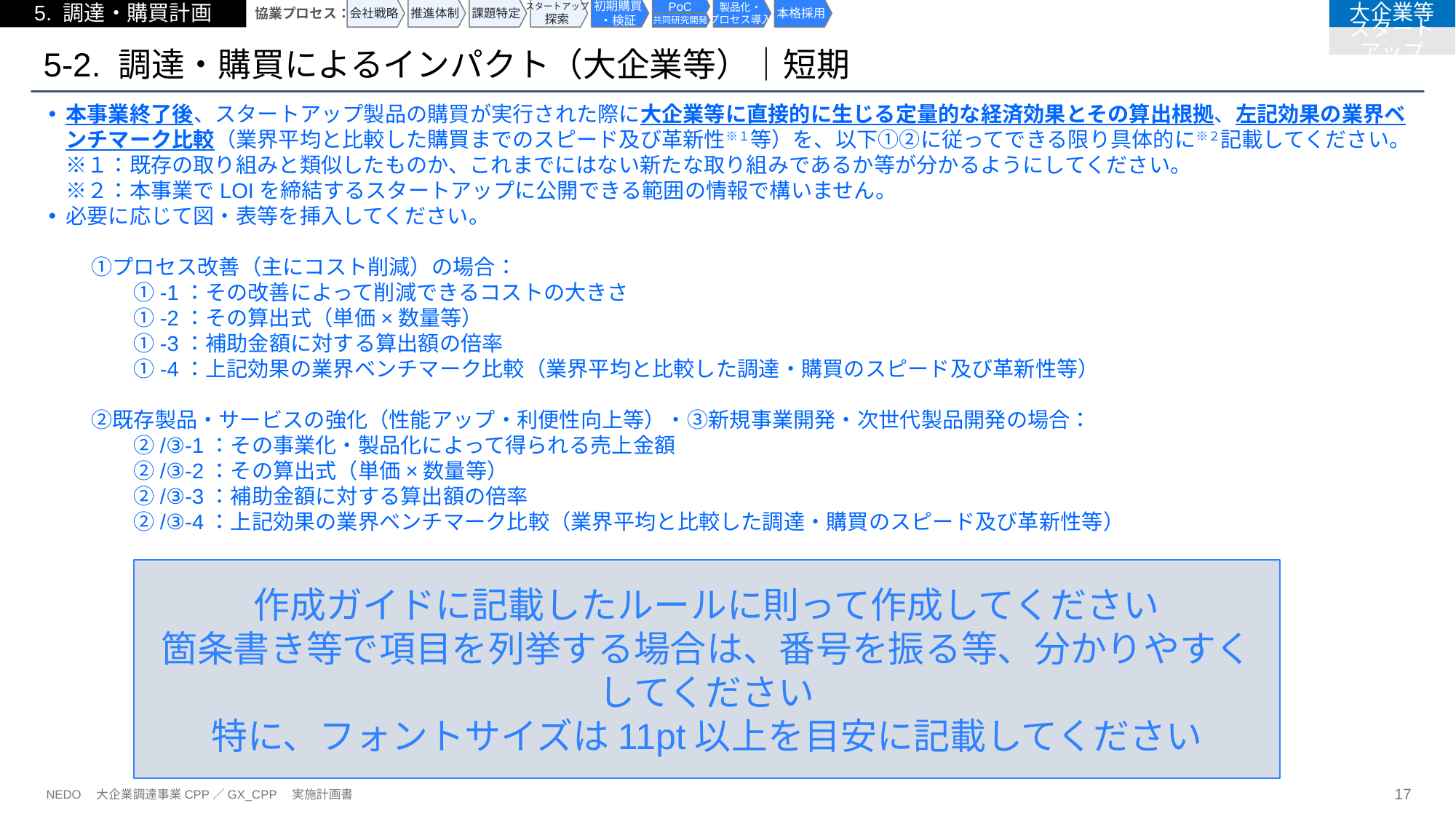

5. 調達・購買計画
協業プロセス：
会社戦略
推進体制
課題特定
スタートアップ
探索
初期購買
・検証
PoC
製品化・
プロセス導入
本格採用
大企業等
共同研究開発
スタートアップ
# 5-2. 調達・購買によるインパクト（大企業等）｜短期
本事業終了後、スタートアップ製品の購買が実行された際に大企業等に直接的に生じる定量的な経済効果とその算出根拠、左記効果の業界ベンチマーク比較（業界平均と比較した購買までのスピード及び革新性※１等）を、以下①②に従ってできる限り具体的に※２記載してください。
※１：既存の取り組みと類似したものか、これまでにはない新たな取り組みであるか等が分かるようにしてください。
※２：本事業でLOIを締結するスタートアップに公開できる範囲の情報で構いません。
必要に応じて図・表等を挿入してください。

　　①プロセス改善（主にコスト削減）の場合：
　　　　①-1：その改善によって削減できるコストの大きさ
　　　　①-2：その算出式（単価×数量等）
　　　　①-3：補助金額に対する算出額の倍率
　　　　①-4：上記効果の業界ベンチマーク比較（業界平均と比較した調達・購買のスピード及び革新性等）
　　　
　　②既存製品・サービスの強化（性能アップ・利便性向上等）・③新規事業開発・次世代製品開発の場合：
　　　　②/③-1：その事業化・製品化によって得られる売上金額
　　　　②/③-2：その算出式（単価×数量等）
　　　　②/③-3：補助金額に対する算出額の倍率
　　　　②/③-4：上記効果の業界ベンチマーク比較（業界平均と比較した調達・購買のスピード及び革新性等）
作成ガイドに記載したルールに則って作成してください
箇条書き等で項目を列挙する場合は、番号を振る等、分かりやすくしてください
特に、フォントサイズは11pt以上を目安に記載してください
NEDO　大企業調達事業CPP／GX_CPP　実施計画書
17